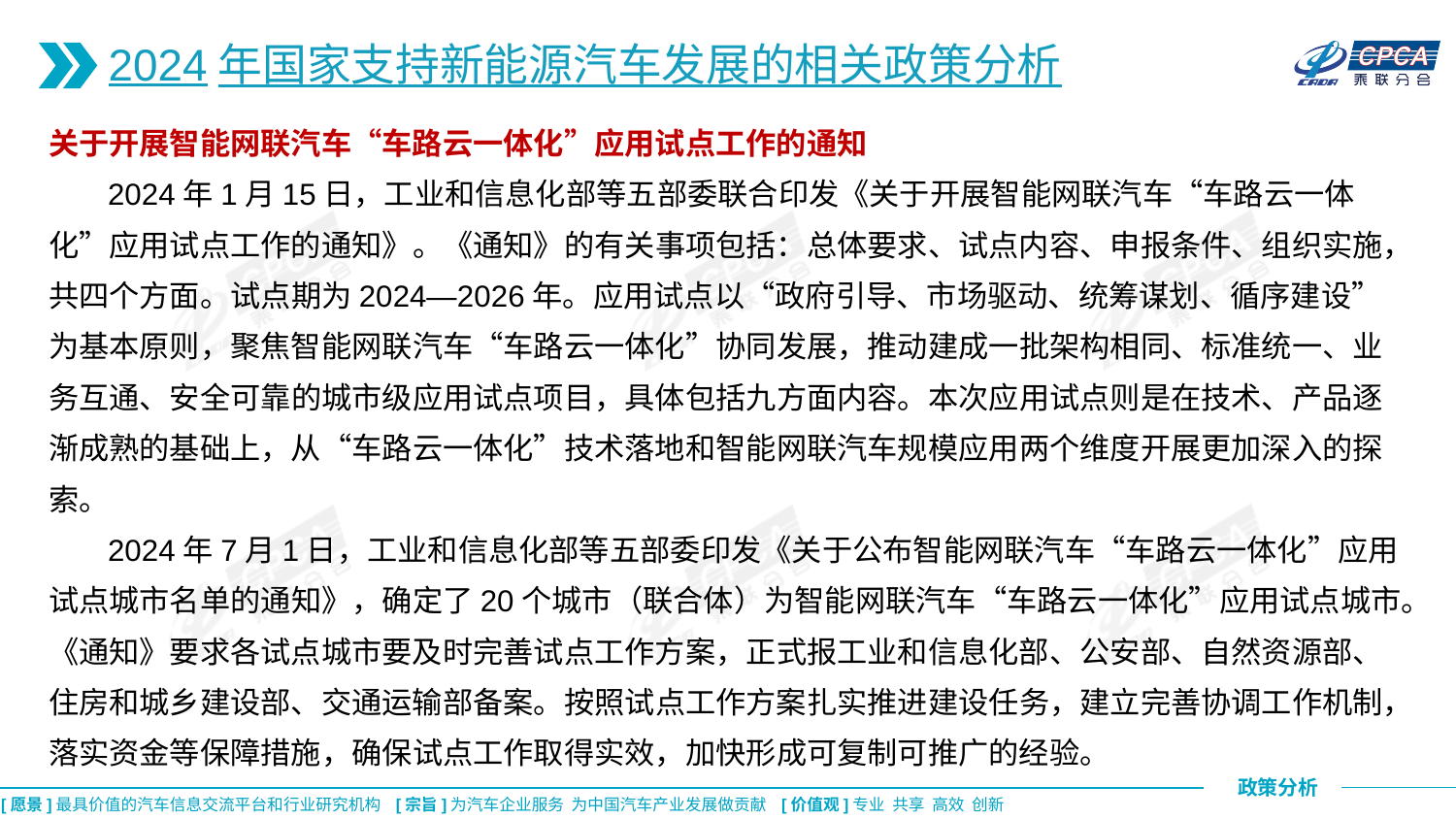

2024年国家支持新能源汽车发展的相关政策分析
关于开展智能网联汽车“车路云一体化”应用试点工作的通知
       2024年1月15日，工业和信息化部等五部委联合印发《关于开展智能网联汽车“车路云一体化”应用试点工作的通知》。《通知》的有关事项包括：总体要求、试点内容、申报条件、组织实施，共四个方面。试点期为2024—2026年。应用试点以“政府引导、市场驱动、统筹谋划、循序建设”为基本原则，聚焦智能网联汽车“车路云一体化”协同发展，推动建成一批架构相同、标准统一、业务互通、安全可靠的城市级应用试点项目，具体包括九方面内容。本次应用试点则是在技术、产品逐渐成熟的基础上，从“车路云一体化”技术落地和智能网联汽车规模应用两个维度开展更加深入的探索。
       2024年7月1日，工业和信息化部等五部委印发《关于公布智能网联汽车“车路云一体化”应用试点城市名单的通知》，确定了20个城市（联合体）为智能网联汽车“车路云一体化”应用试点城市。《通知》要求各试点城市要及时完善试点工作方案，正式报工业和信息化部、公安部、自然资源部、住房和城乡建设部、交通运输部备案。按照试点工作方案扎实推进建设任务，建立完善协调工作机制，落实资金等保障措施，确保试点工作取得实效，加快形成可复制可推广的经验。